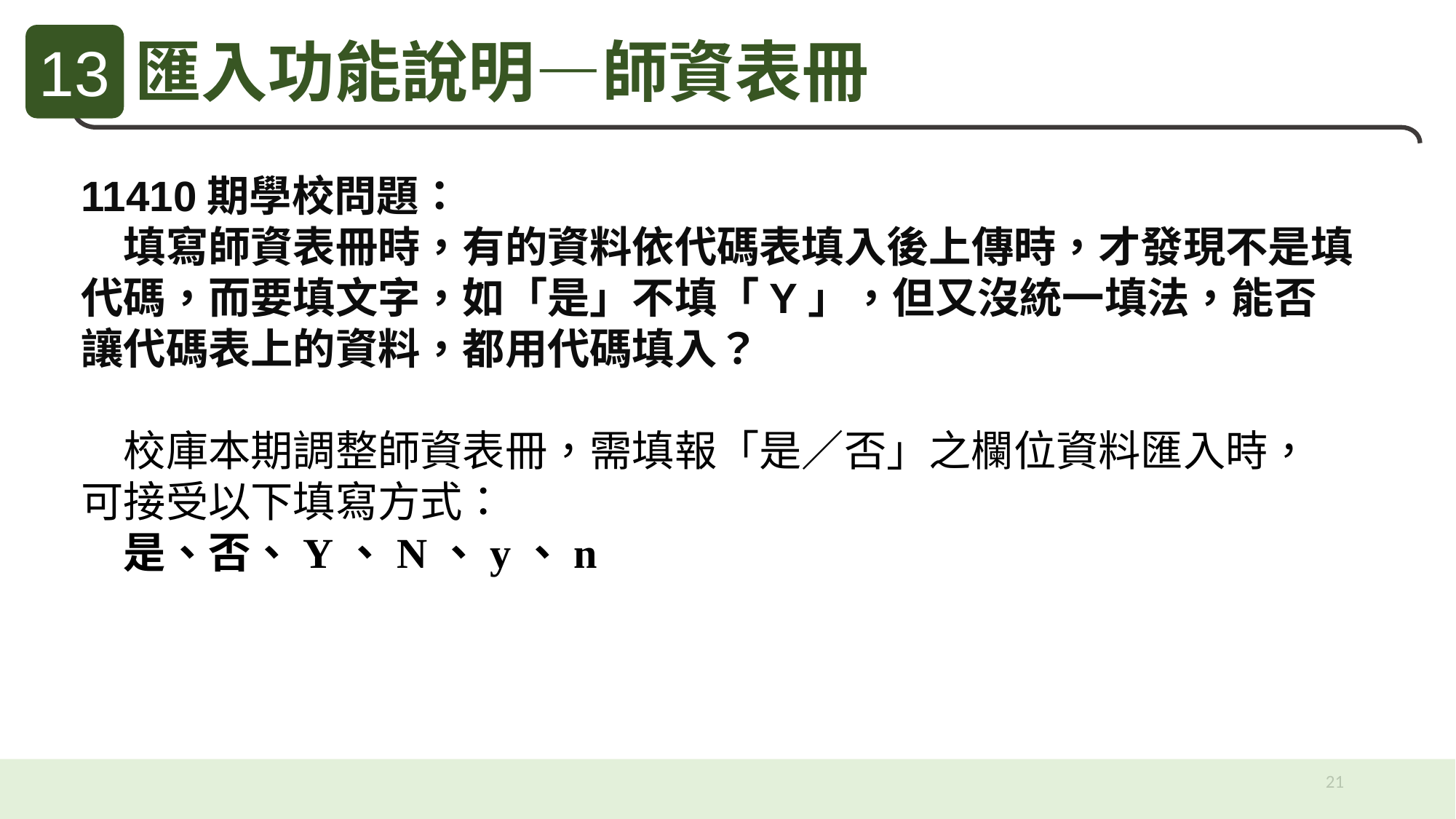

13
匯入功能說明—師資表冊

11410期學校問題：
　填寫師資表冊時，有的資料依代碼表填入後上傳時，才發現不是填代碼，而要填文字，如「是」不填「Y」，但又沒統一填法，能否讓代碼表上的資料，都用代碼填入？

　校庫本期調整師資表冊，需填報「是／否」之欄位資料匯入時，
可接受以下填寫方式：
　是、否、Y、N、y、n

21